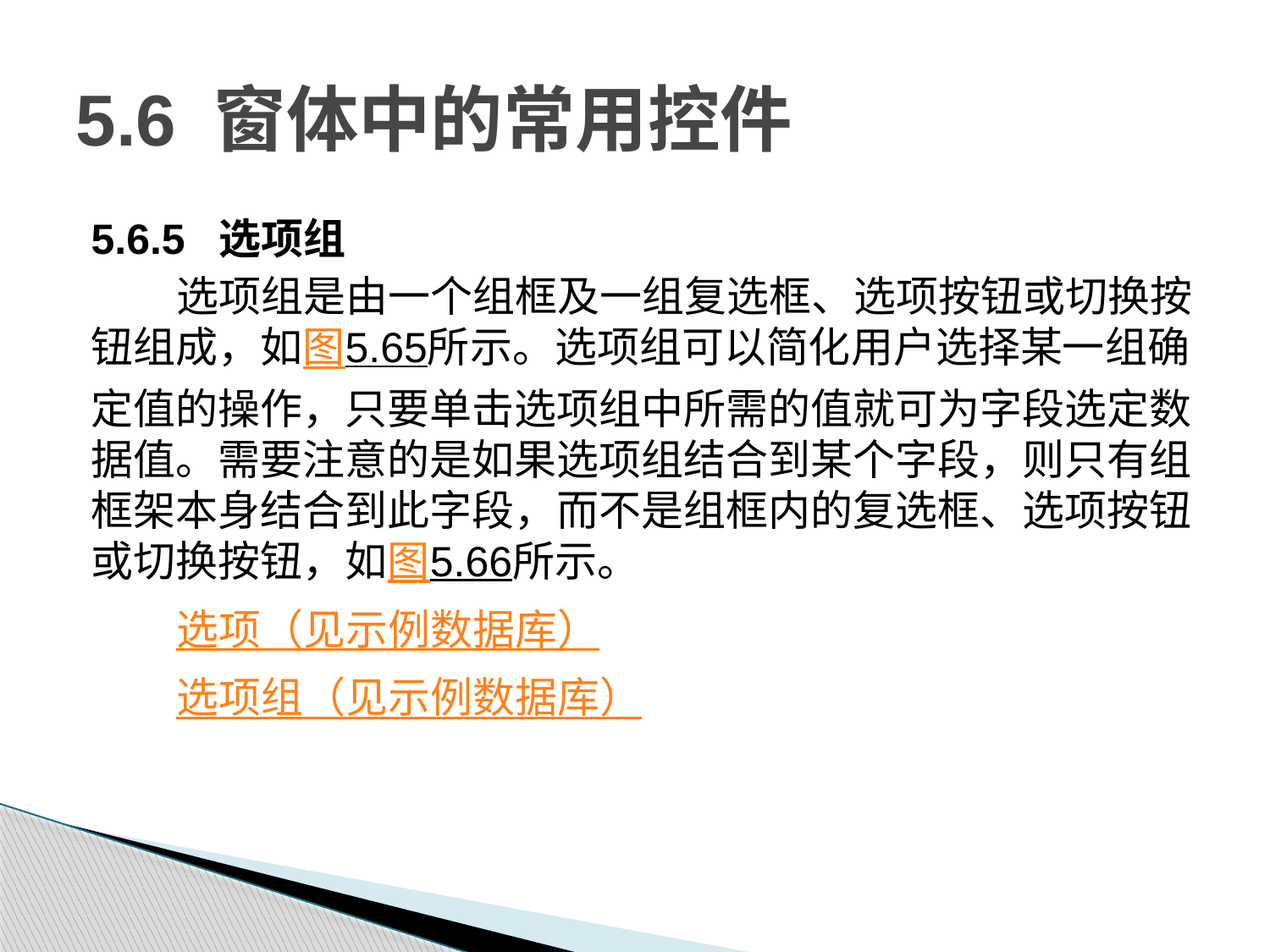

# 5.6 窗体中的常用控件
5.6.5  选项组
选项组是由一个组框及一组复选框、选项按钮或切换按钮组成，如图5.65所示。选项组可以简化用户选择某一组确定值的操作，只要单击选项组中所需的值就可为字段选定数据值。需要注意的是如果选项组结合到某个字段，则只有组框架本身结合到此字段，而不是组框内的复选框、选项按钮或切换按钮，如图5.66所示。
选项（见示例数据库）
选项组（见示例数据库）